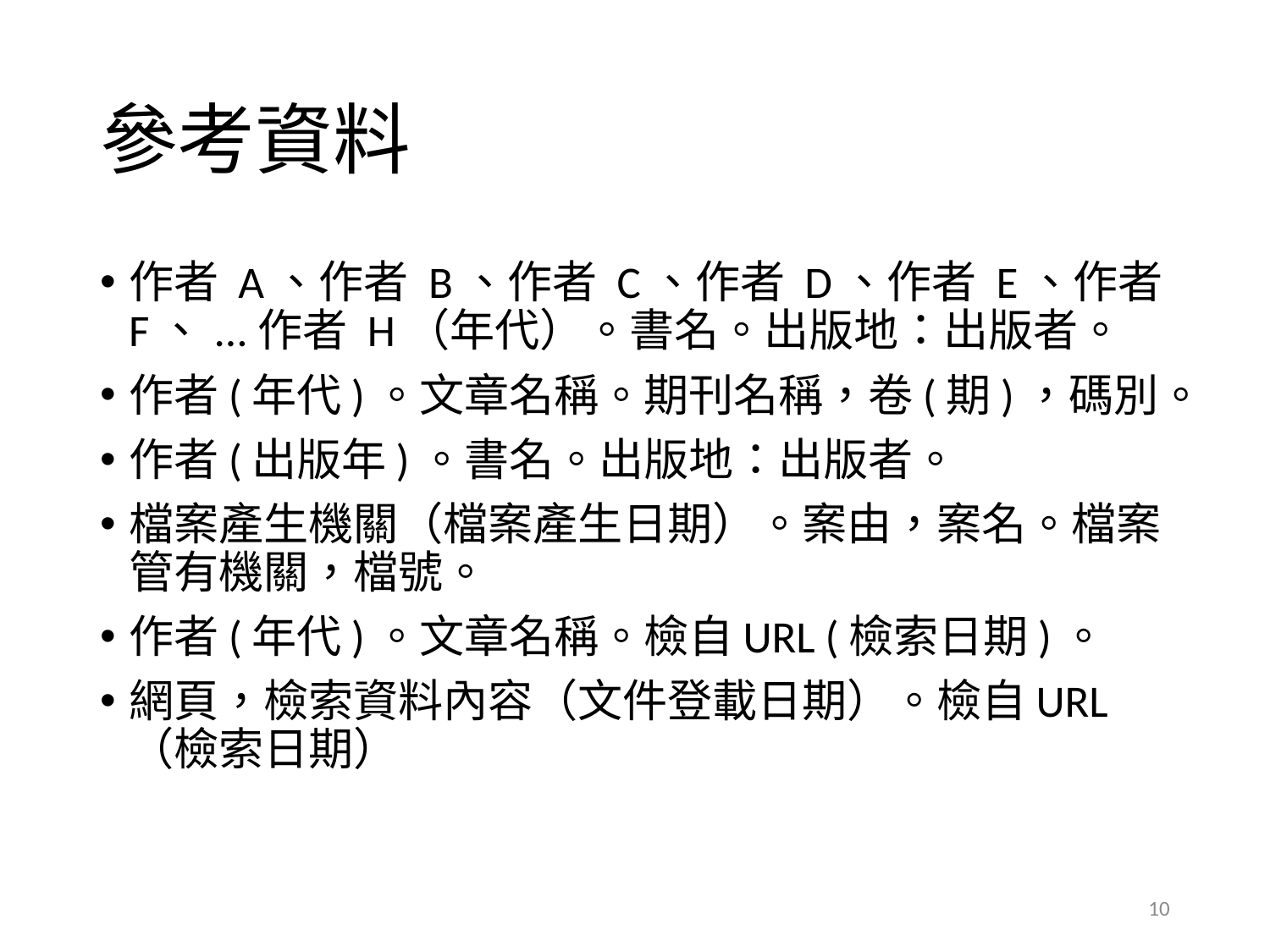

# 參考資料
作者 A、作者 B、作者 C、作者 D、作者 E、作者 F、...作者 H（年代）。書名。出版地：出版者。
作者(年代)。文章名稱。期刊名稱，卷(期)，碼別。
作者(出版年)。書名。出版地：出版者。
檔案產生機關（檔案產生日期）。案由，案名。檔案管有機關，檔號。
作者(年代)。文章名稱。檢自URL (檢索日期)。
網頁，檢索資料內容（文件登載日期）。檢自URL（檢索日期）
10